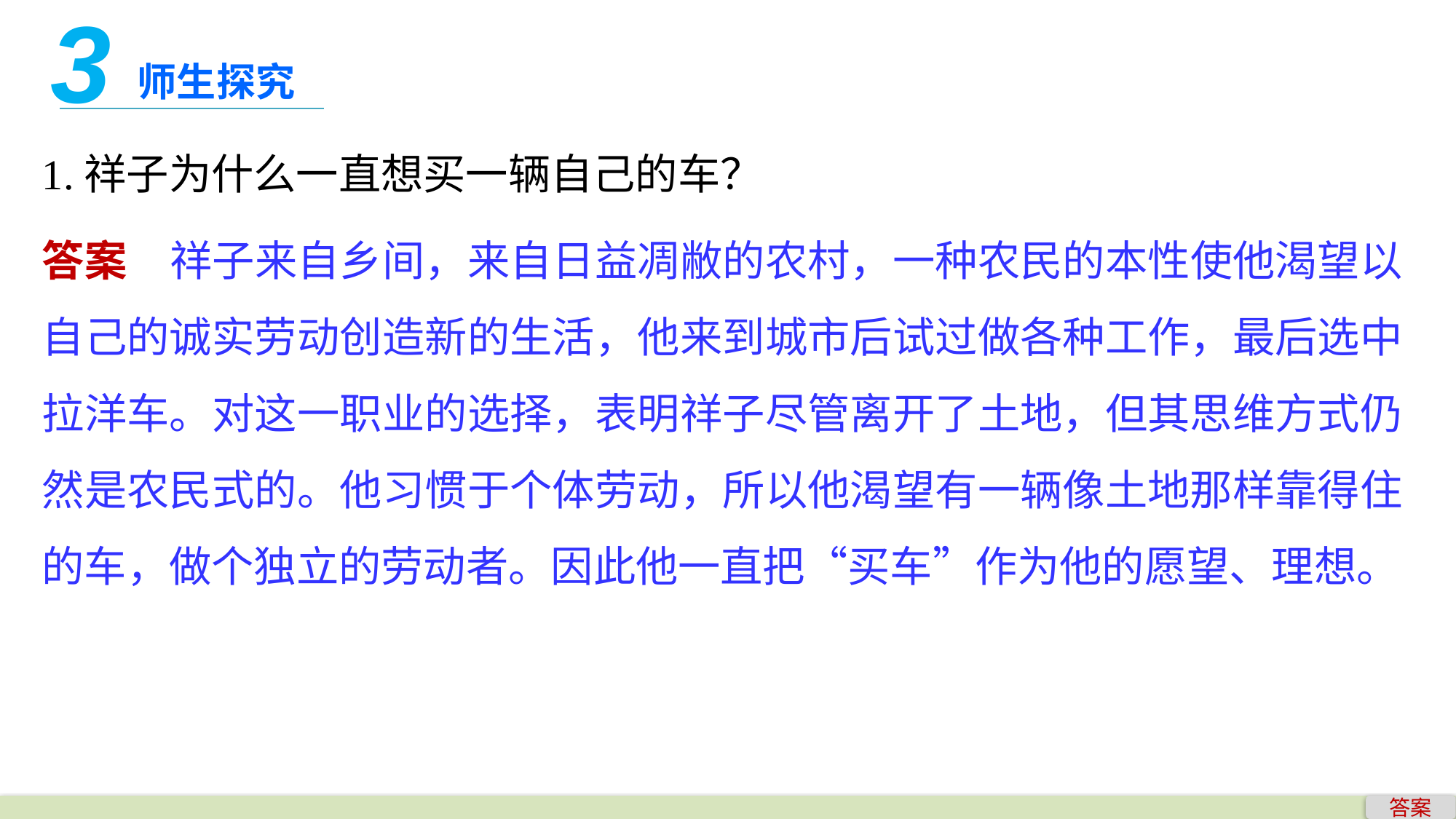

3
师生探究
1.祥子为什么一直想买一辆自己的车？
答案　祥子来自乡间，来自日益凋敝的农村，一种农民的本性使他渴望以自己的诚实劳动创造新的生活，他来到城市后试过做各种工作，最后选中拉洋车。对这一职业的选择，表明祥子尽管离开了土地，但其思维方式仍然是农民式的。他习惯于个体劳动，所以他渴望有一辆像土地那样靠得住的车，做个独立的劳动者。因此他一直把“买车”作为他的愿望、理想。
答案